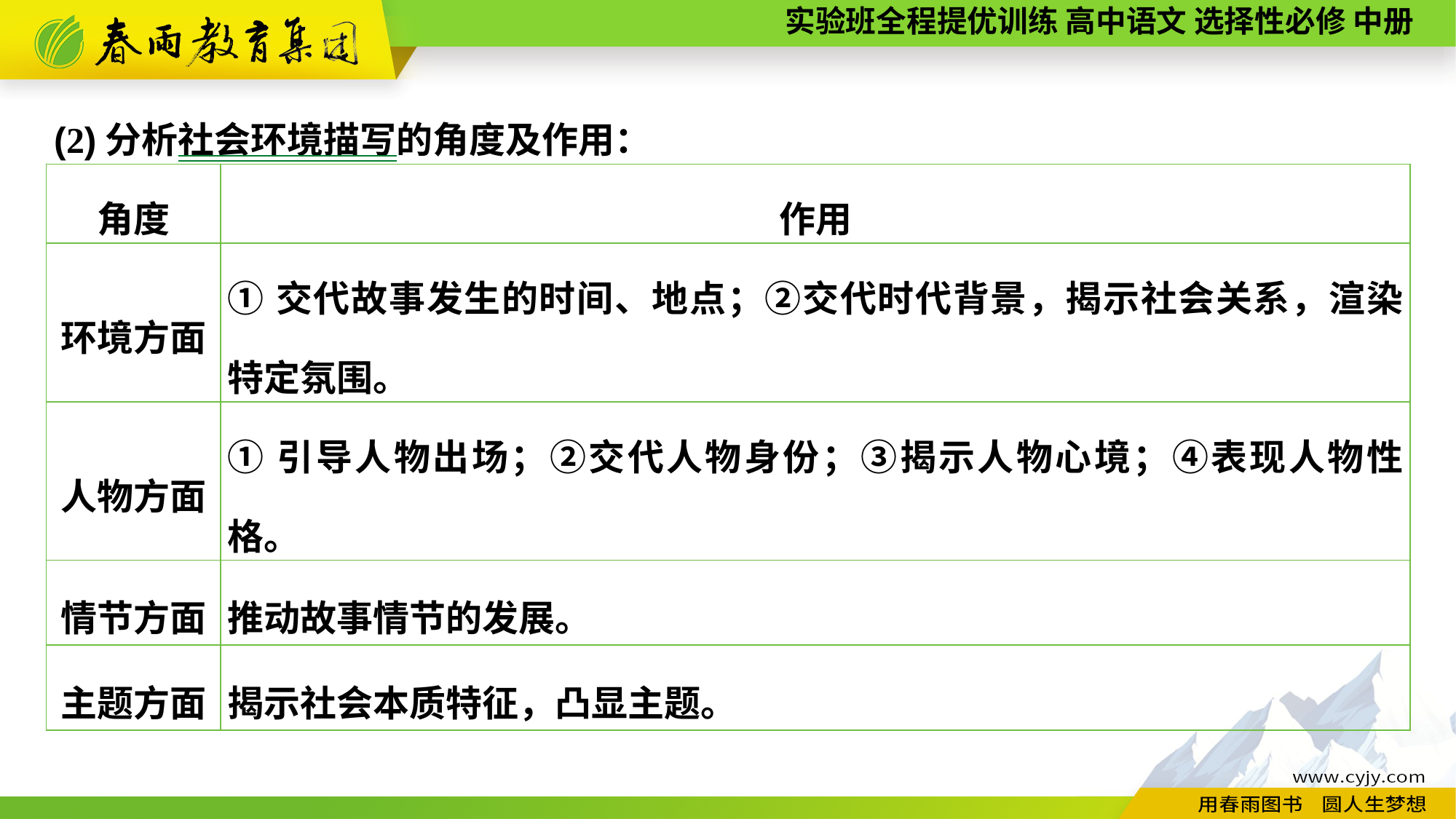

(2)分析社会环境描写的角度及作用：
| 角度 | 作用 |
| --- | --- |
| 环境方面 | ①交代故事发生的时间、地点；②交代时代背景，揭示社会关系，渲染特定氛围。 |
| 人物方面 | ①引导人物出场；②交代人物身份；③揭示人物心境；④表现人物性格。 |
| 情节方面 | 推动故事情节的发展。 |
| 主题方面 | 揭示社会本质特征，凸显主题。 |